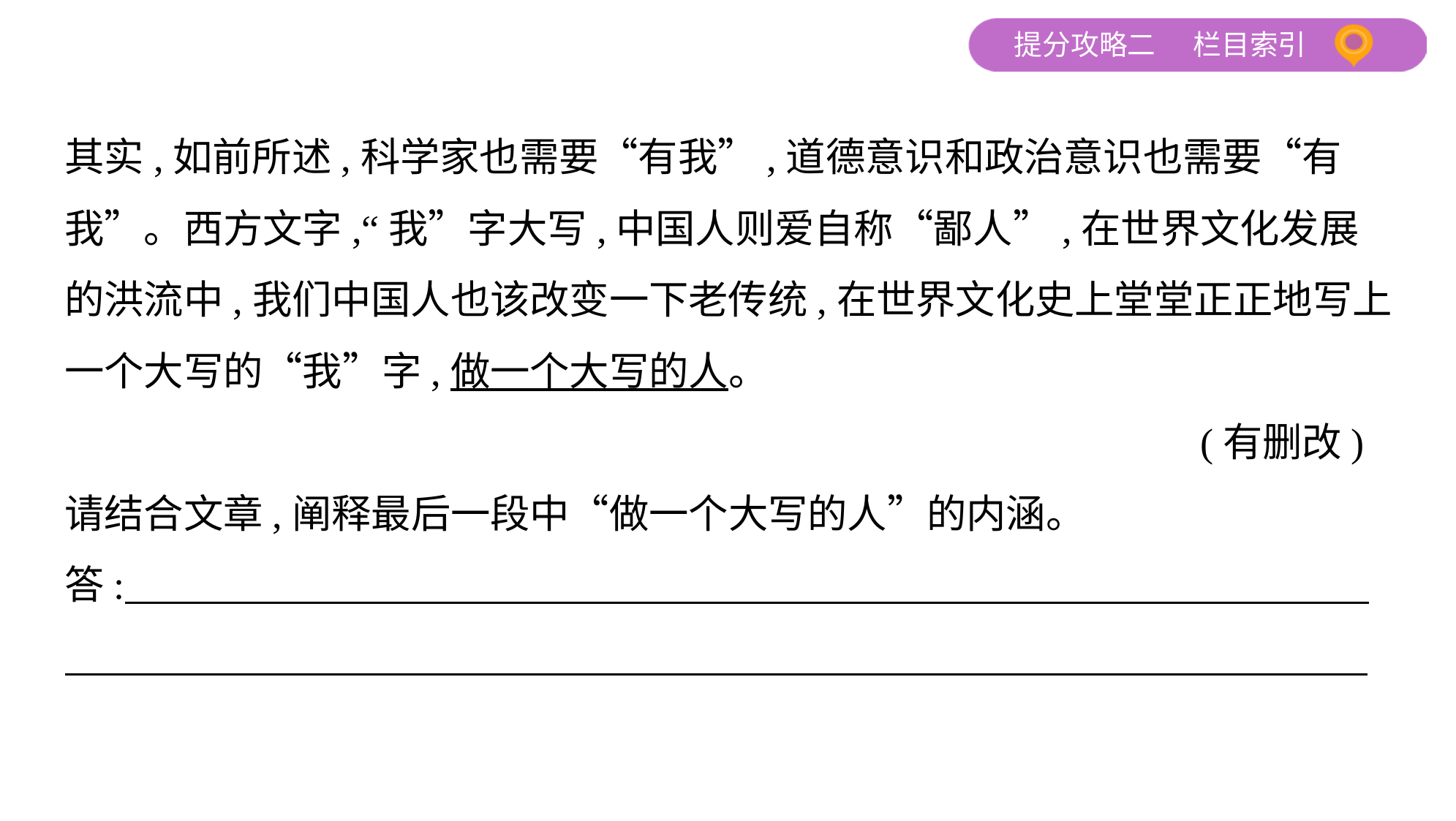

其实,如前所述,科学家也需要“有我”,道德意识和政治意识也需要“有
我”。西方文字,“我”字大写,中国人则爱自称“鄙人”,在世界文化发展
的洪流中,我们中国人也该改变一下老传统,在世界文化史上堂堂正正地写上
一个大写的“我”字,做一个大写的人。
                                                                                                                   (有删改)
请结合文章,阐释最后一段中“做一个大写的人”的内涵。
答: